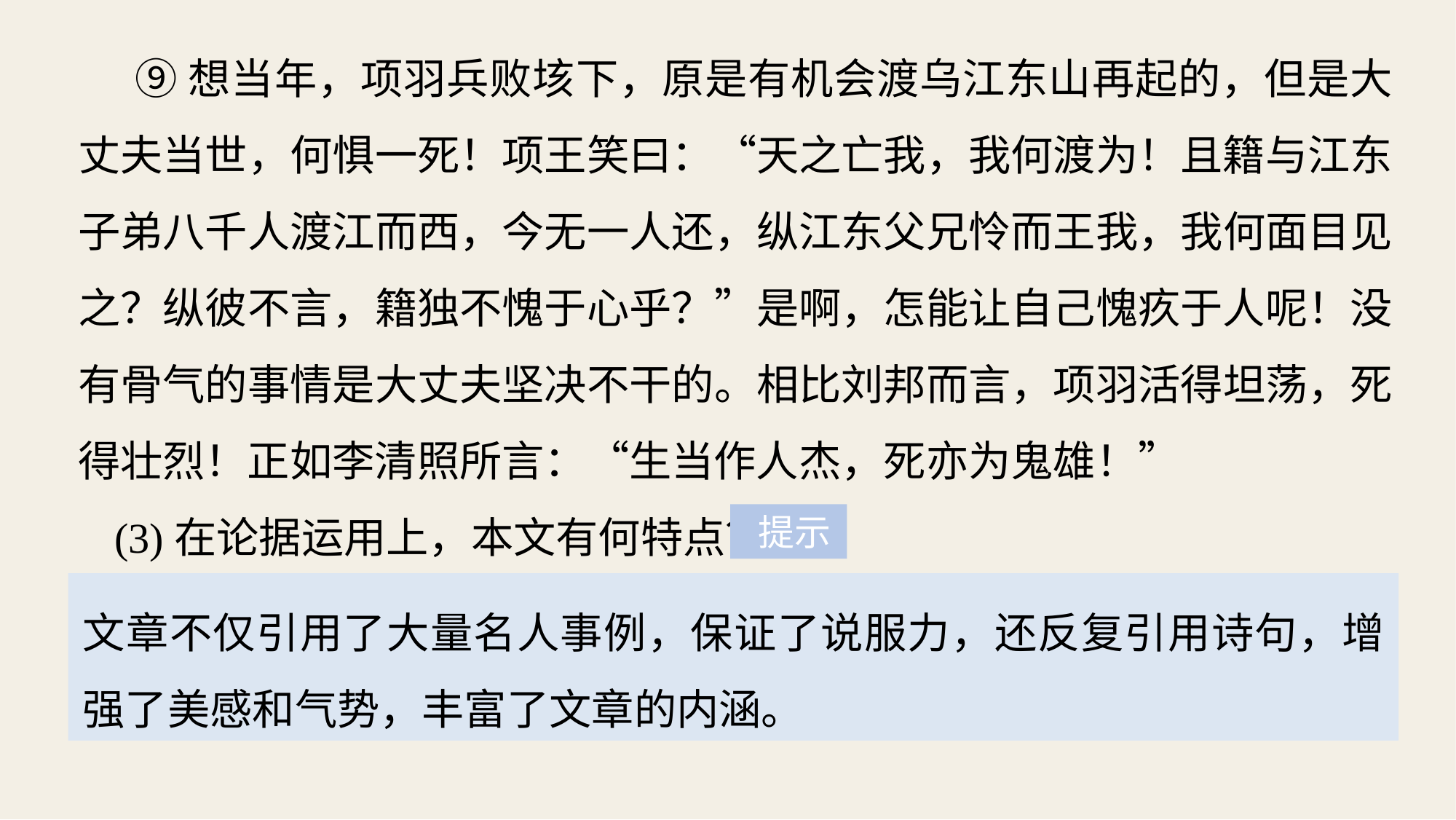

⑨想当年，项羽兵败垓下，原是有机会渡乌江东山再起的，但是大丈夫当世，何惧一死！项王笑曰：“天之亡我，我何渡为！且籍与江东子弟八千人渡江而西，今无一人还，纵江东父兄怜而王我，我何面目见之？纵彼不言，籍独不愧于心乎？”是啊，怎能让自己愧疚于人呢！没有骨气的事情是大丈夫坚决不干的。相比刘邦而言，项羽活得坦荡，死得壮烈！正如李清照所言：“生当作人杰，死亦为鬼雄！”
(3)在论据运用上，本文有何特点？
 提示
文章不仅引用了大量名人事例，保证了说服力，还反复引用诗句，增强了美感和气势，丰富了文章的内涵。